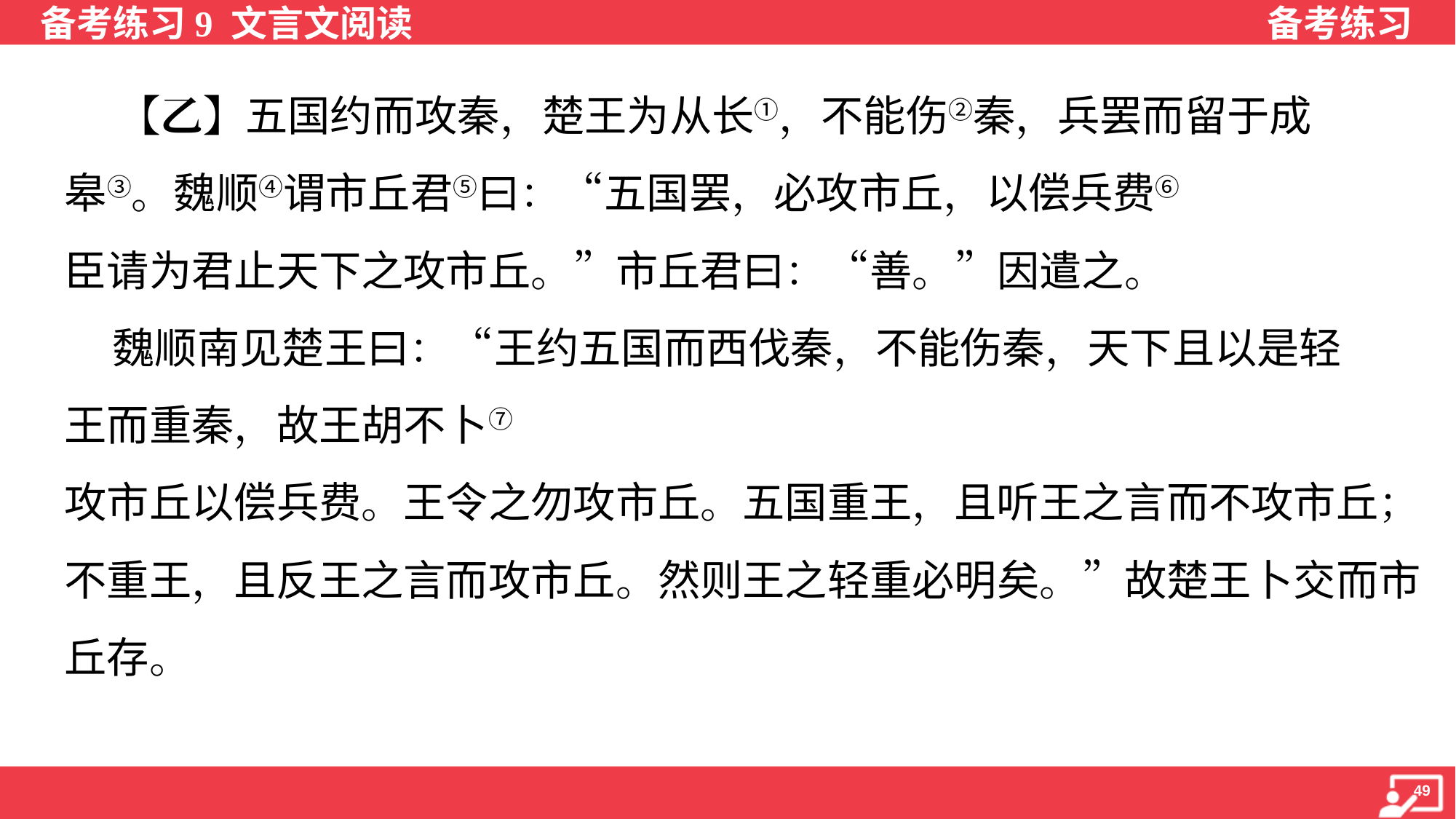

【乙】五国约而攻秦，楚王为从长①，不能伤②秦，兵罢而留于成
皋③。魏顺④谓市丘君⑤曰：“五国罢，必攻市丘，以偿兵费⑥ 。君资臣，
臣请为君止天下之攻市丘。”市丘君曰：“善。”因遣之。
    魏顺南见楚王曰：“王约五国而西伐秦，不能伤秦，天下且以是轻
王而重秦，故王胡不卜⑦ 交乎？”楚王曰：“奈何？”魏顺曰：“天下罢，必
攻市丘以偿兵费。王令之勿攻市丘。五国重王，且听王之言而不攻市丘；
不重王，且反王之言而攻市丘。然则王之轻重必明矣。”故楚王卜交而市
丘存。
（选自《战国策》）